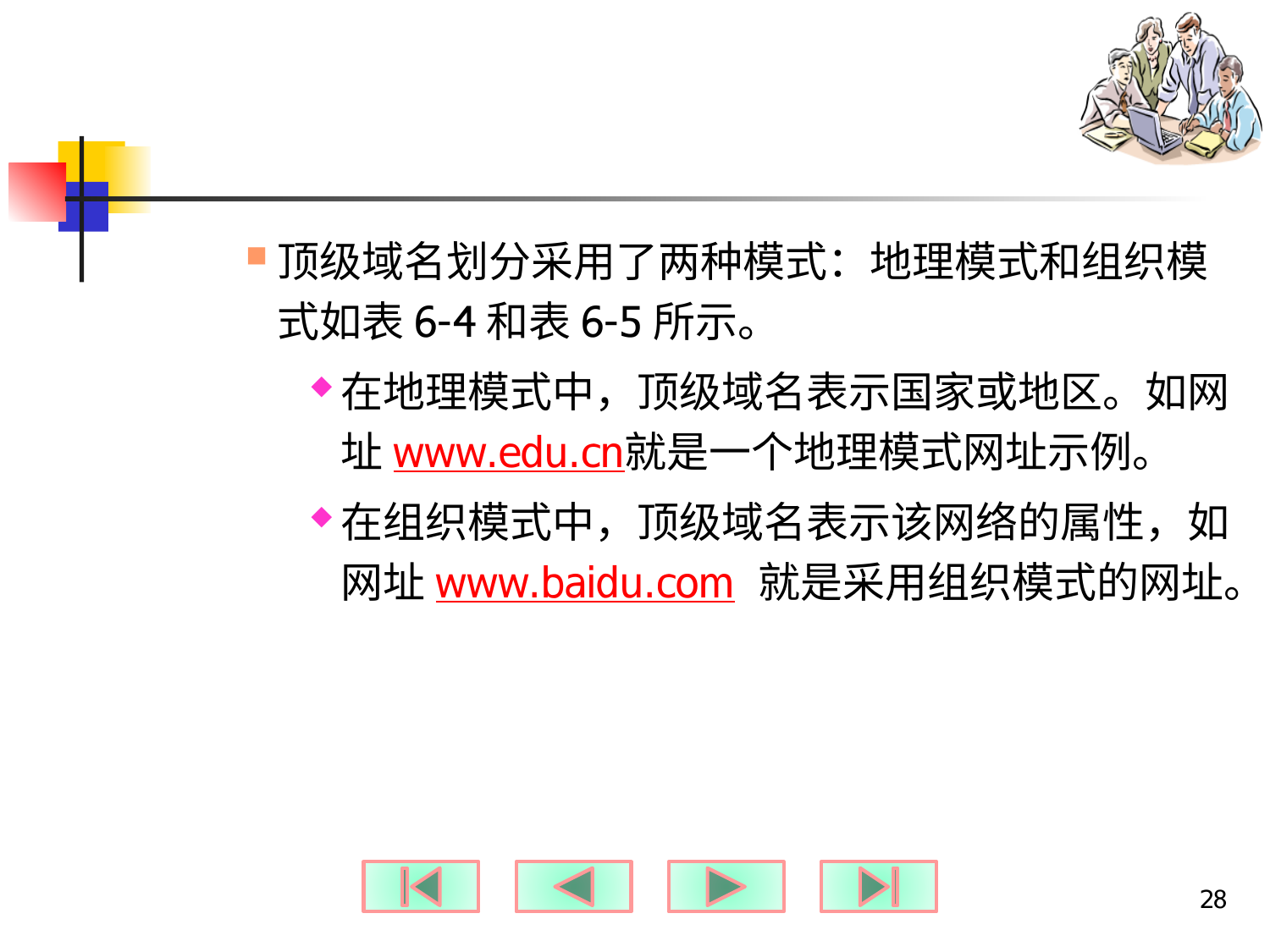

#
顶级域名划分采用了两种模式：地理模式和组织模式如表6-4和表6-5所示。
在地理模式中，顶级域名表示国家或地区。如网址www.edu.cn就是一个地理模式网址示例。
在组织模式中，顶级域名表示该网络的属性，如网址www.baidu.com 就是采用组织模式的网址。

28